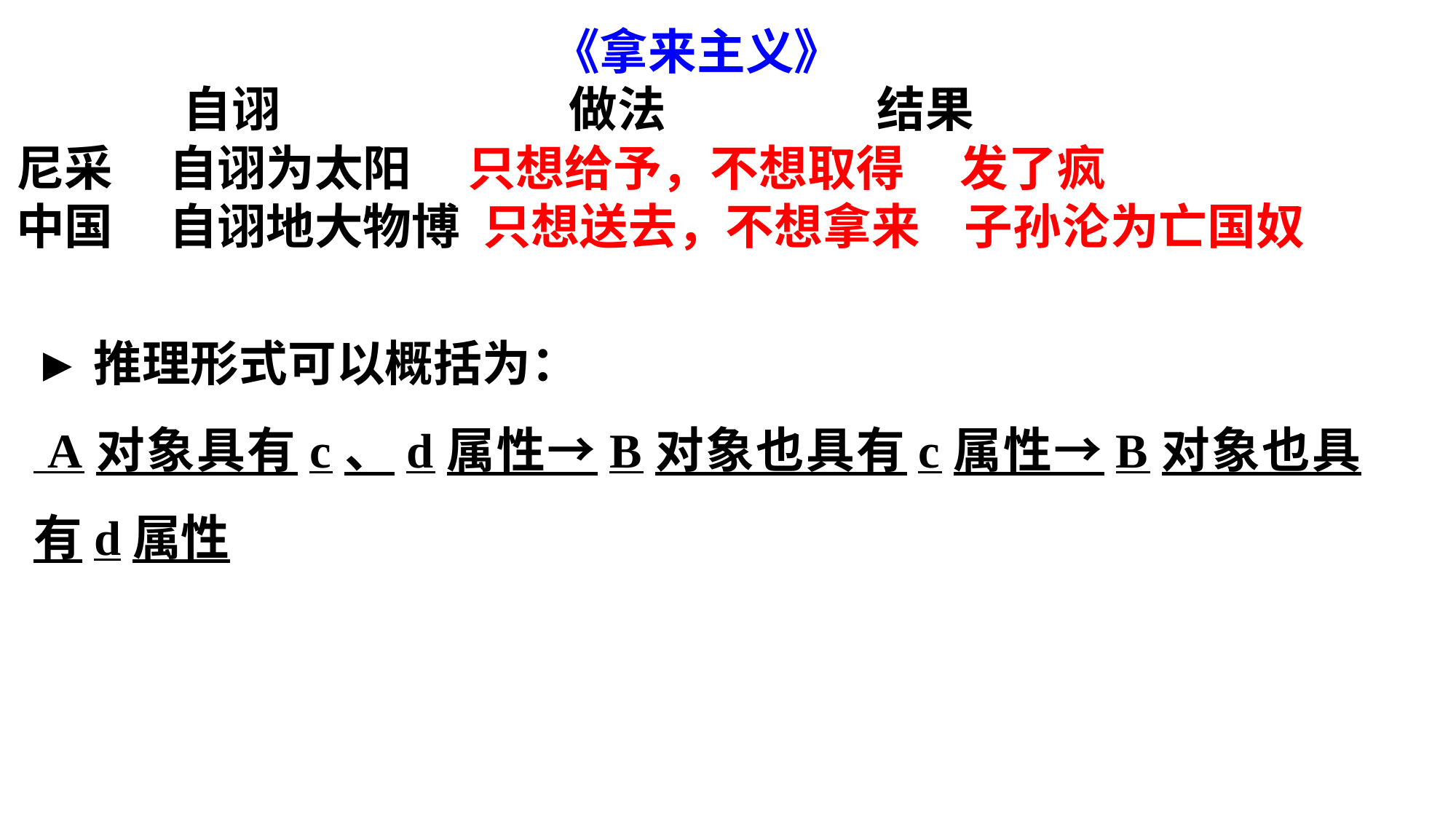

《拿来主义》
              自诩                          做法                   结果
尼采     自诩为太阳     只想给予，不想取得     发了疯
中国     自诩地大物博  只想送去，不想拿来    子孙沦为亡国奴
►推理形式可以概括为：
 A对象具有c、d属性→B对象也具有c属性→B对象也具有d属性